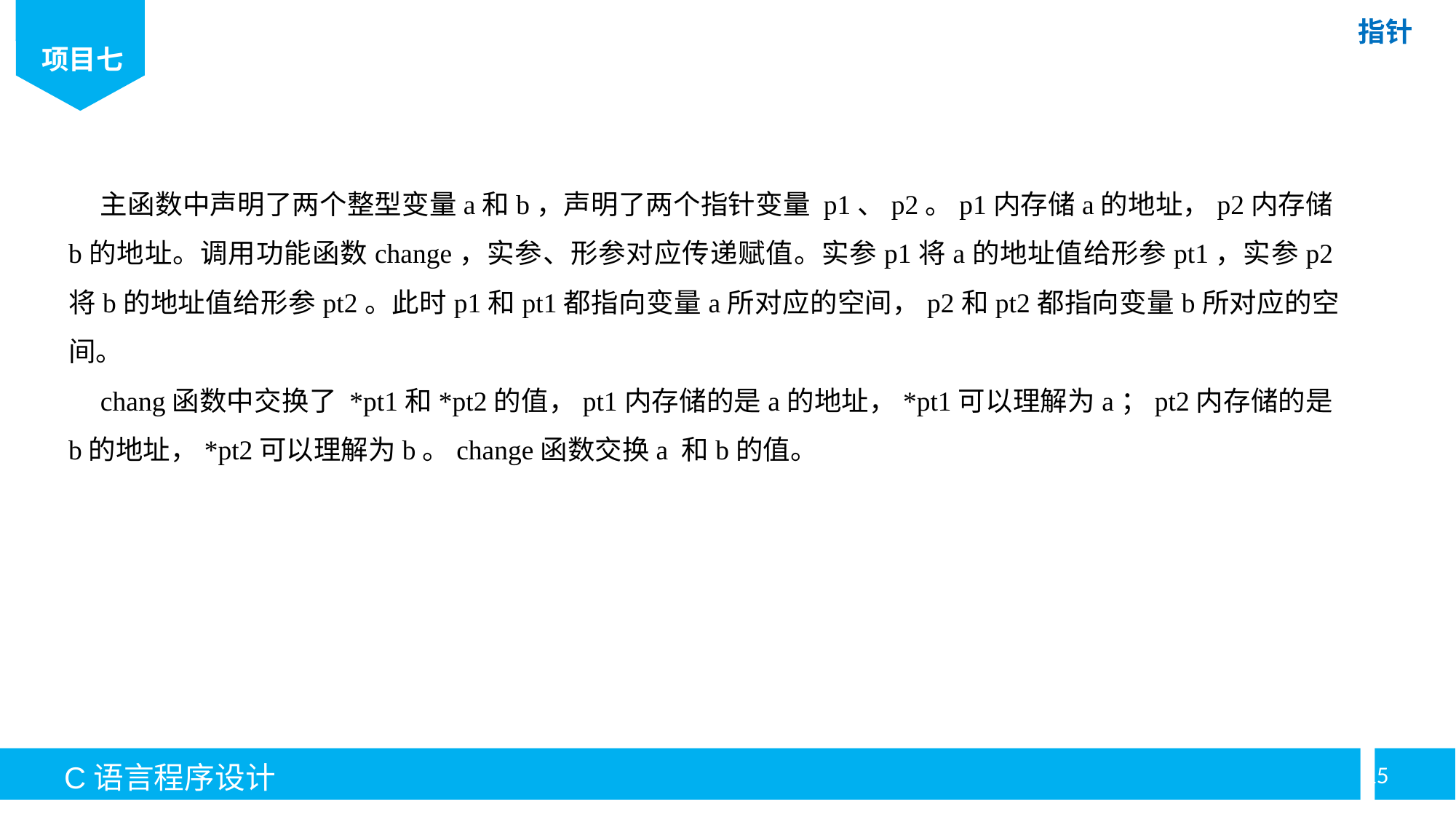

主函数中声明了两个整型变量a和b，声明了两个指针变量 p1、p2。p1内存储a的地址，p2内存储b的地址。调用功能函数change，实参、形参对应传递赋值。实参p1将a的地址值给形参pt1，实参p2将b的地址值给形参pt2。此时p1和pt1都指向变量a所对应的空间，p2和pt2都指向变量b所对应的空间。
chang函数中交换了 *pt1和*pt2的值，pt1内存储的是a的地址，*pt1可以理解为a；pt2内存储的是b的地址，*pt2可以理解为b。change函数交换a 和b的值。